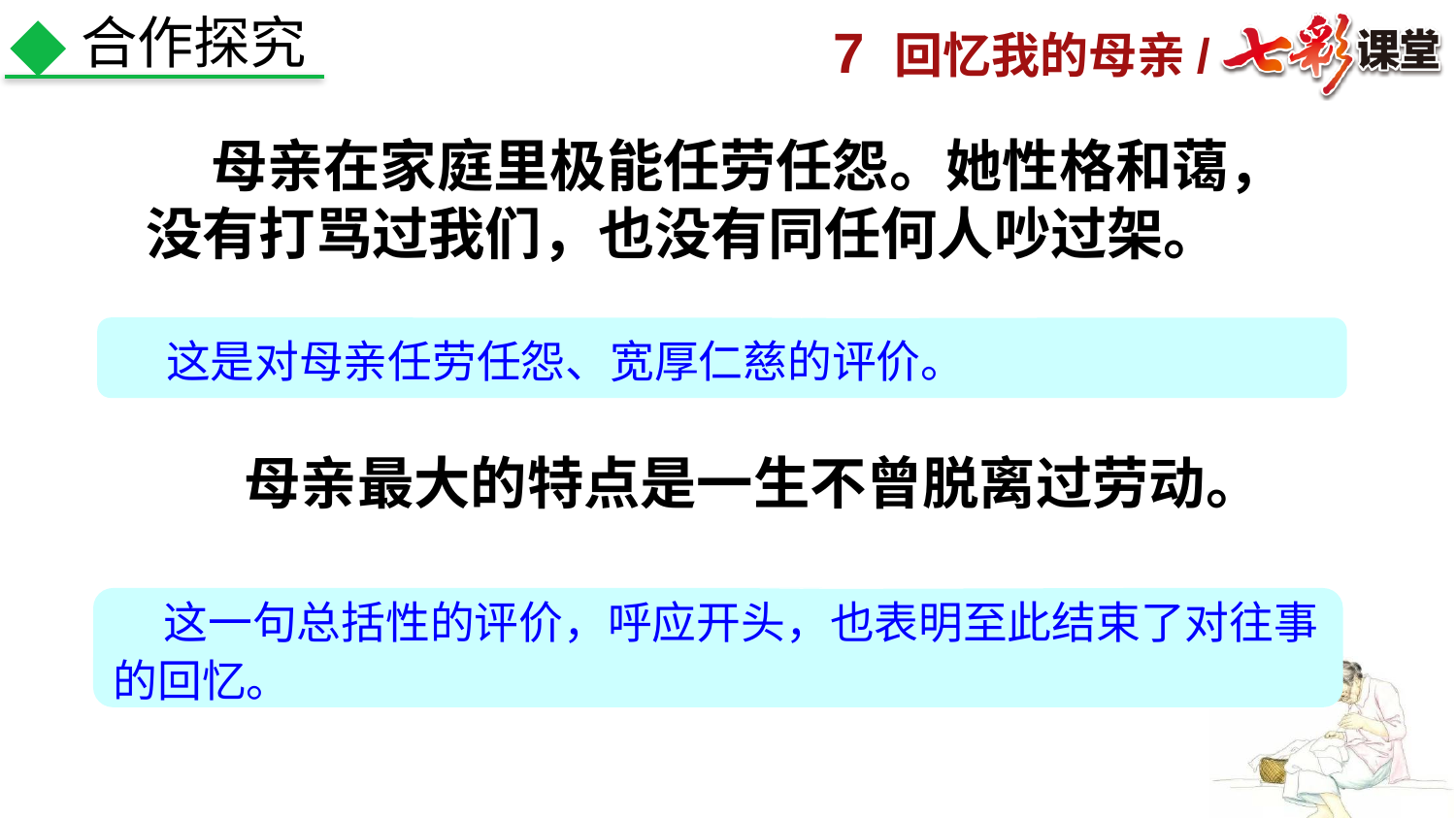

合作探究

    母亲在家庭里极能任劳任怨。她性格和蔼，没有打骂过我们，也没有同任何人吵过架。
    这是对母亲任劳任怨、宽厚仁慈的评价。
    母亲最大的特点是一生不曾脱离过劳动。
    这一句总括性的评价，呼应开头，也表明至此结束了对往事的回忆。